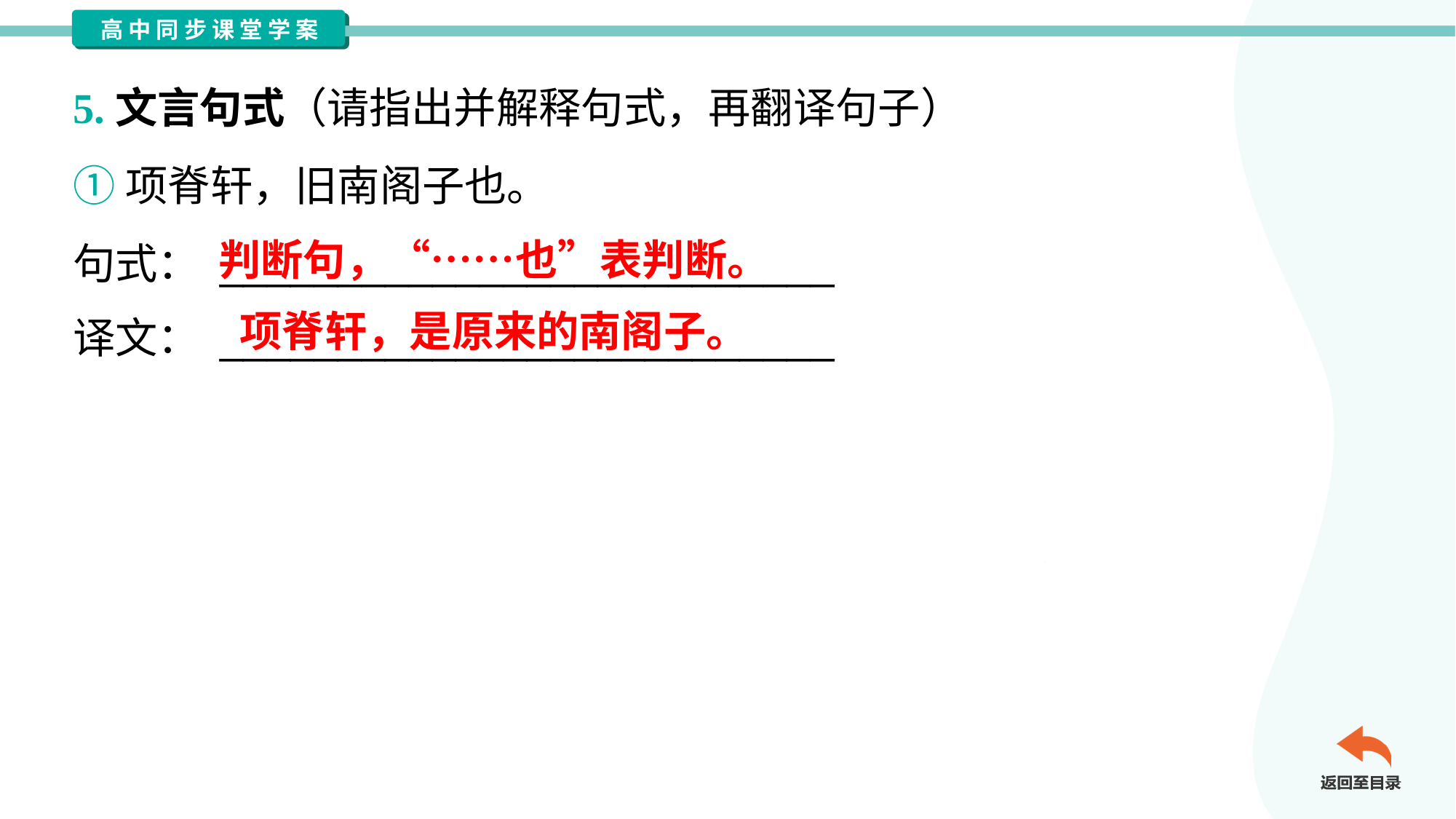

5.文言句式（请指出并解释句式，再翻译句子）
①项脊轩，旧南阁子也。
句式： __________________________
译文： __________________________
判断句，“……也”表判断。
项脊轩，是原来的南阁子。